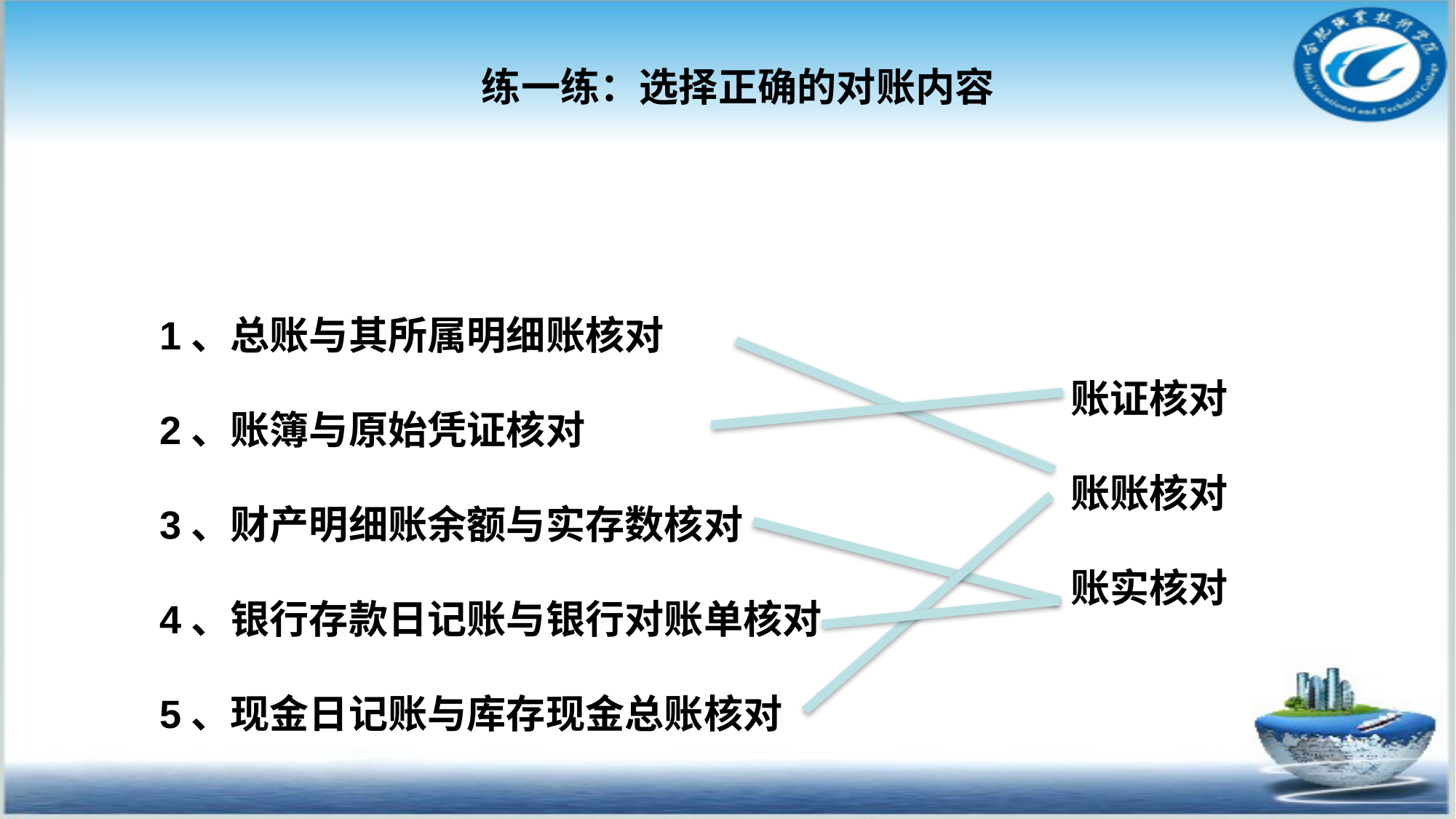

练一练：选择正确的对账内容

1、总账与其所属明细账核对

2、账簿与原始凭证核对

3、财产明细账余额与实存数核对

4、银行存款日记账与银行对账单核对

5、现金日记账与库存现金总账核对
账证核对

账账核对

账实核对